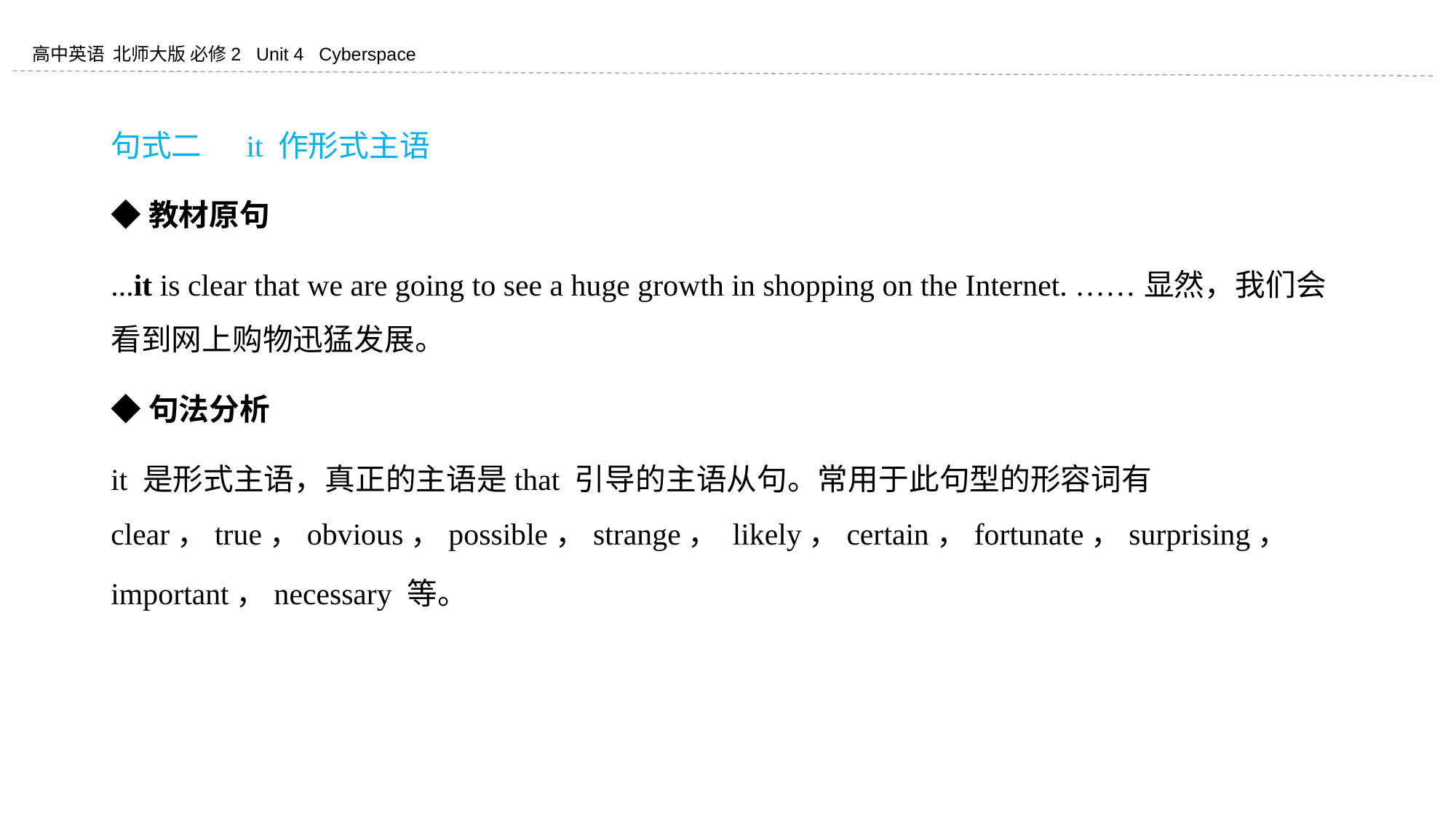

句式二 　it 作形式主语
◆教材原句
...it is clear that we are going to see a huge growth in shopping on the Internet. ……显然，我们会看到网上购物迅猛发展。
◆句法分析
it 是形式主语，真正的主语是that 引导的主语从句。常用于此句型的形容词有clear，true，obvious，possible，strange， likely，certain，fortunate，surprising， important，necessary 等。